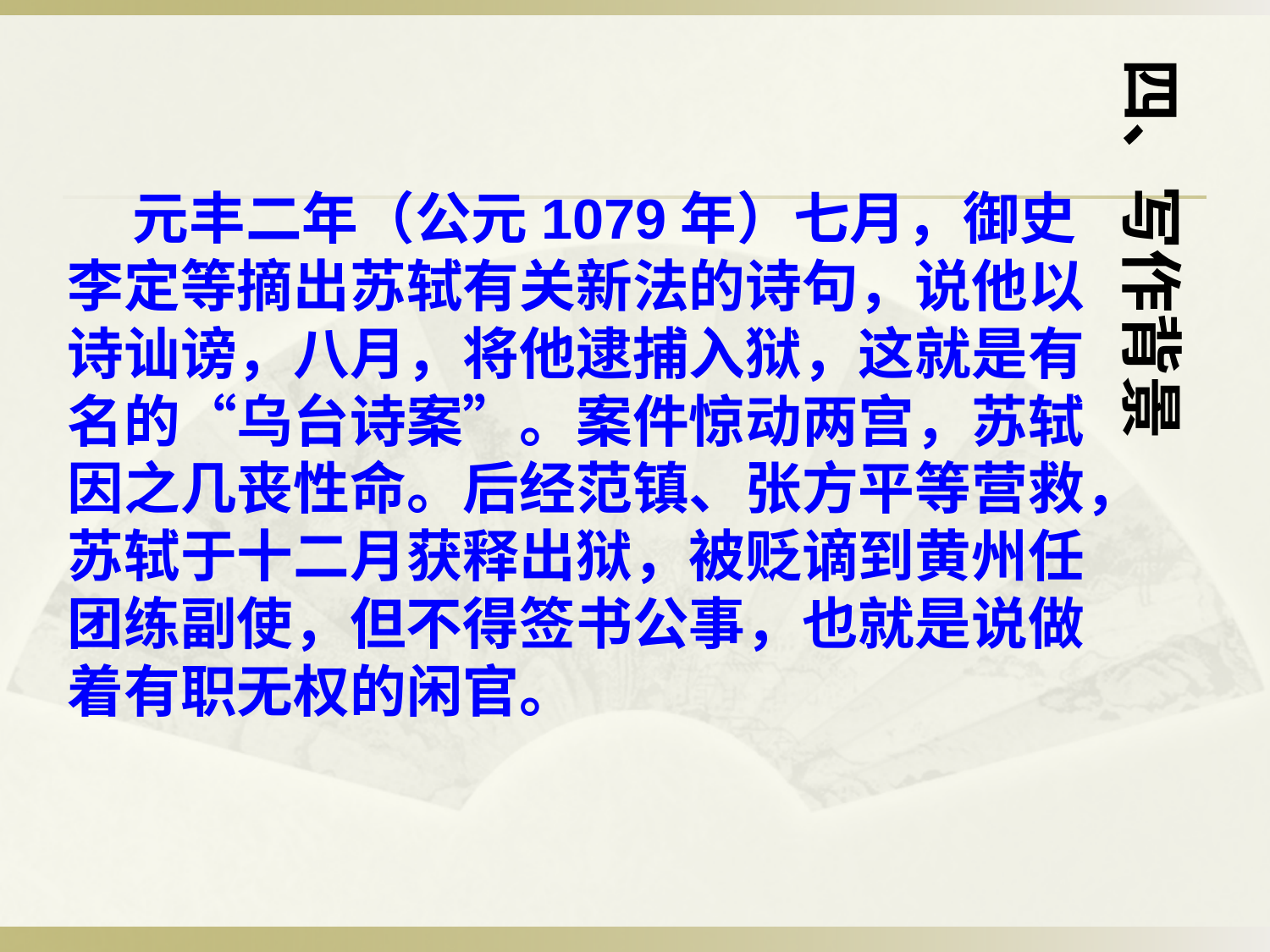

四、写作背景
    元丰二年（公元1079年）七月，御史李定等摘出苏轼有关新法的诗句，说他以诗讪谤，八月，将他逮捕入狱，这就是有名的“乌台诗案”。案件惊动两宫，苏轼因之几丧性命。后经范镇、张方平等营救，苏轼于十二月获释出狱，被贬谪到黄州任团练副使，但不得签书公事，也就是说做着有职无权的闲官。